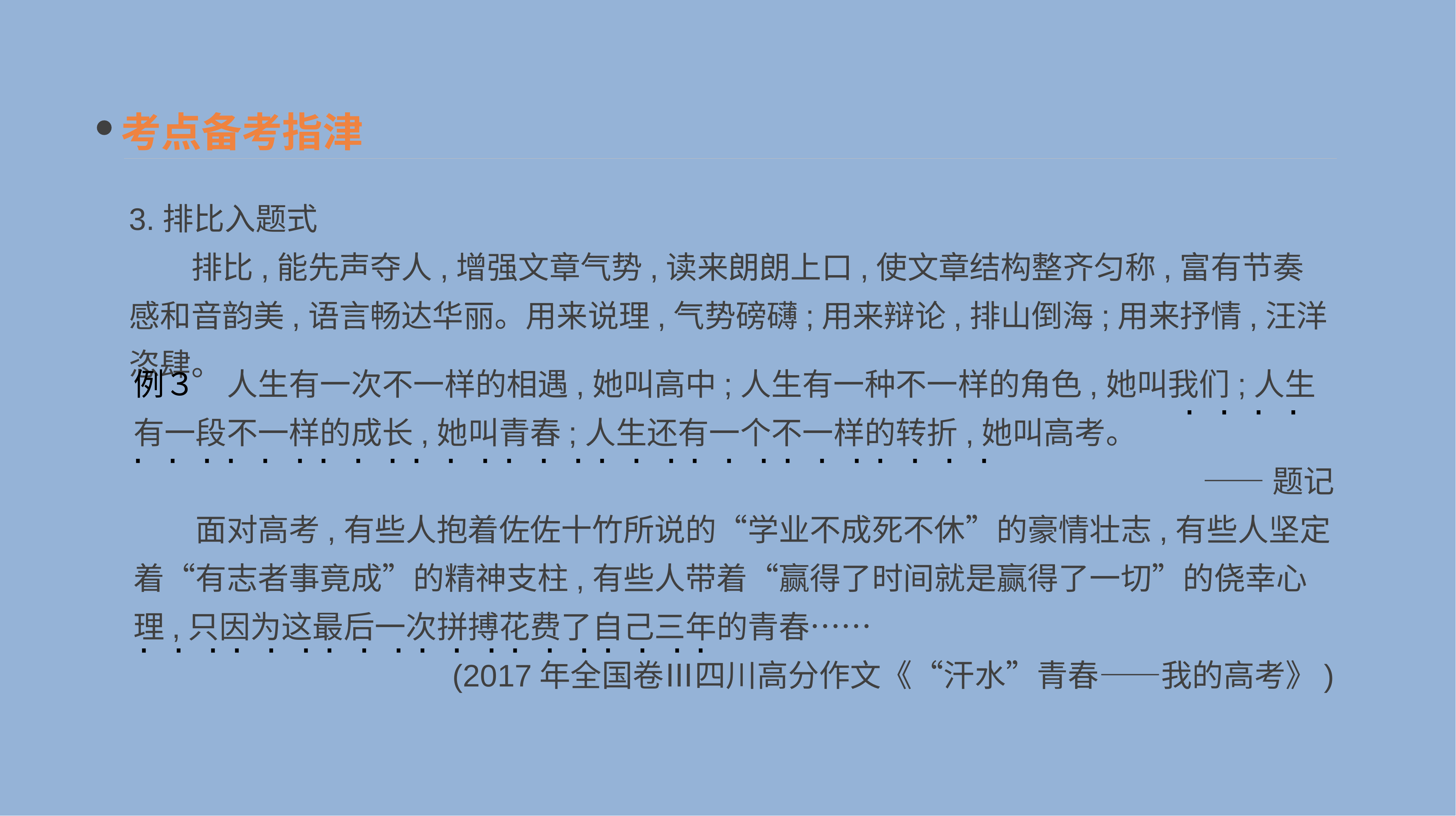

考点备考指津

3.排比入题式
　　排比,能先声夺人,增强文章气势,读来朗朗上口,使文章结构整齐匀称,富有节奏感和音韵美,语言畅达华丽。用来说理,气势磅礴;用来辩论,排山倒海;用来抒情,汪洋恣肆。
例３　人生有一次不一样的相遇,她叫高中;人生有一种不一样的角色,她叫我们;人生有一段不一样的成长,她叫青春;人生还有一个不一样的转折,她叫高考。
——题记
　　面对高考,有些人抱着佐佐十竹所说的“学业不成死不休”的豪情壮志,有些人坚定着“有志者事竟成”的精神支柱,有些人带着“赢得了时间就是赢得了一切”的侥幸心理,只因为这最后一次拼搏花费了自己三年的青春……
(2017年全国卷Ⅲ四川高分作文《“汗水”青春——我的高考》)
·  ·  ·  ·
·  ·  · ·  ·  · ·  ·  · ·  ·  · ·  ·  · ·  ·  · ·  ·  · ·  ·  · ·  ·  ·  ·
·  ·  · ·  ·  · ·  ·  · ·  ·  · ·  ·  · ·  ·  · ·